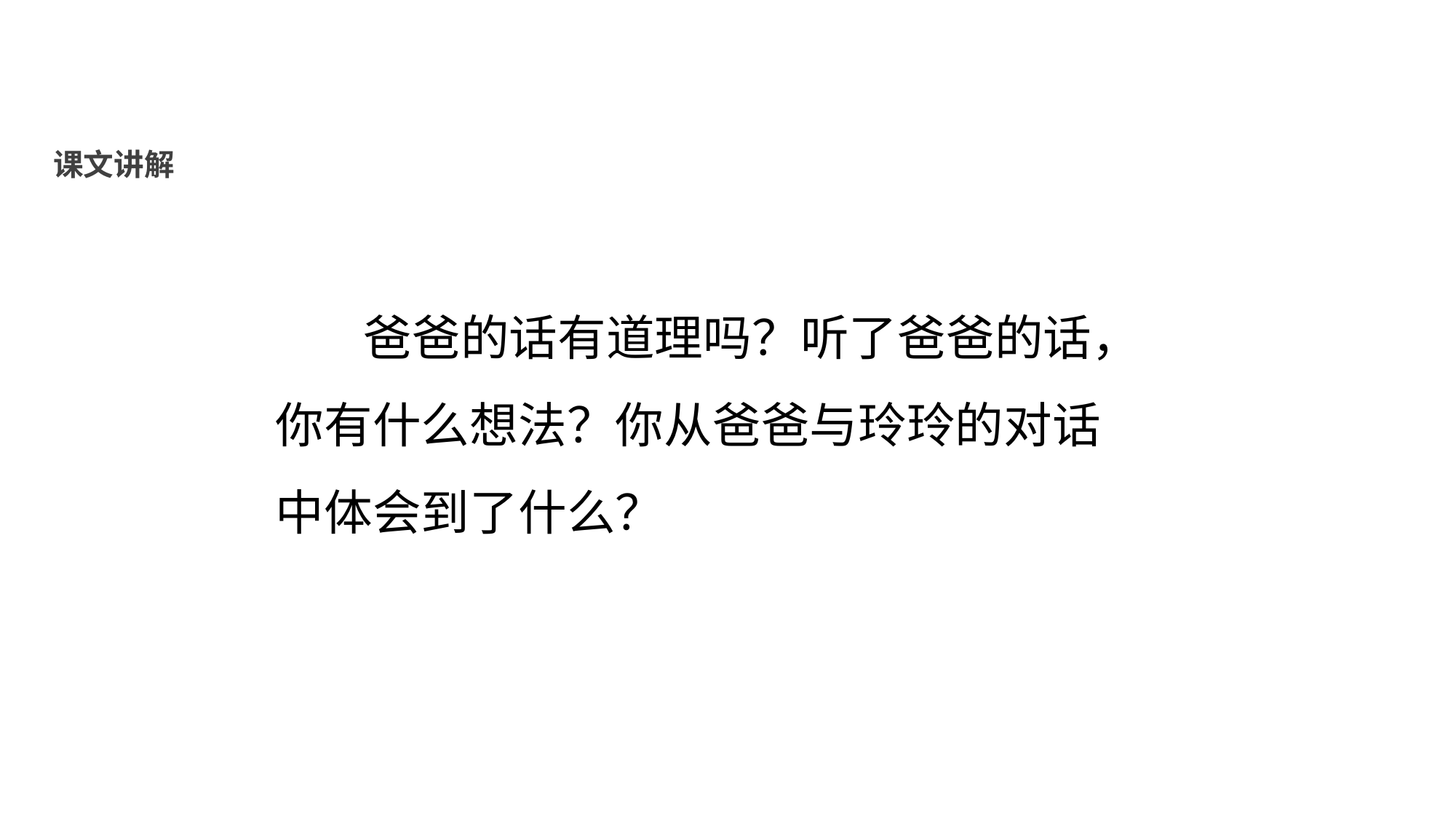

课文讲解
       爸爸的话有道理吗？听了爸爸的话，你有什么想法？你从爸爸与玲玲的对话中体会到了什么？